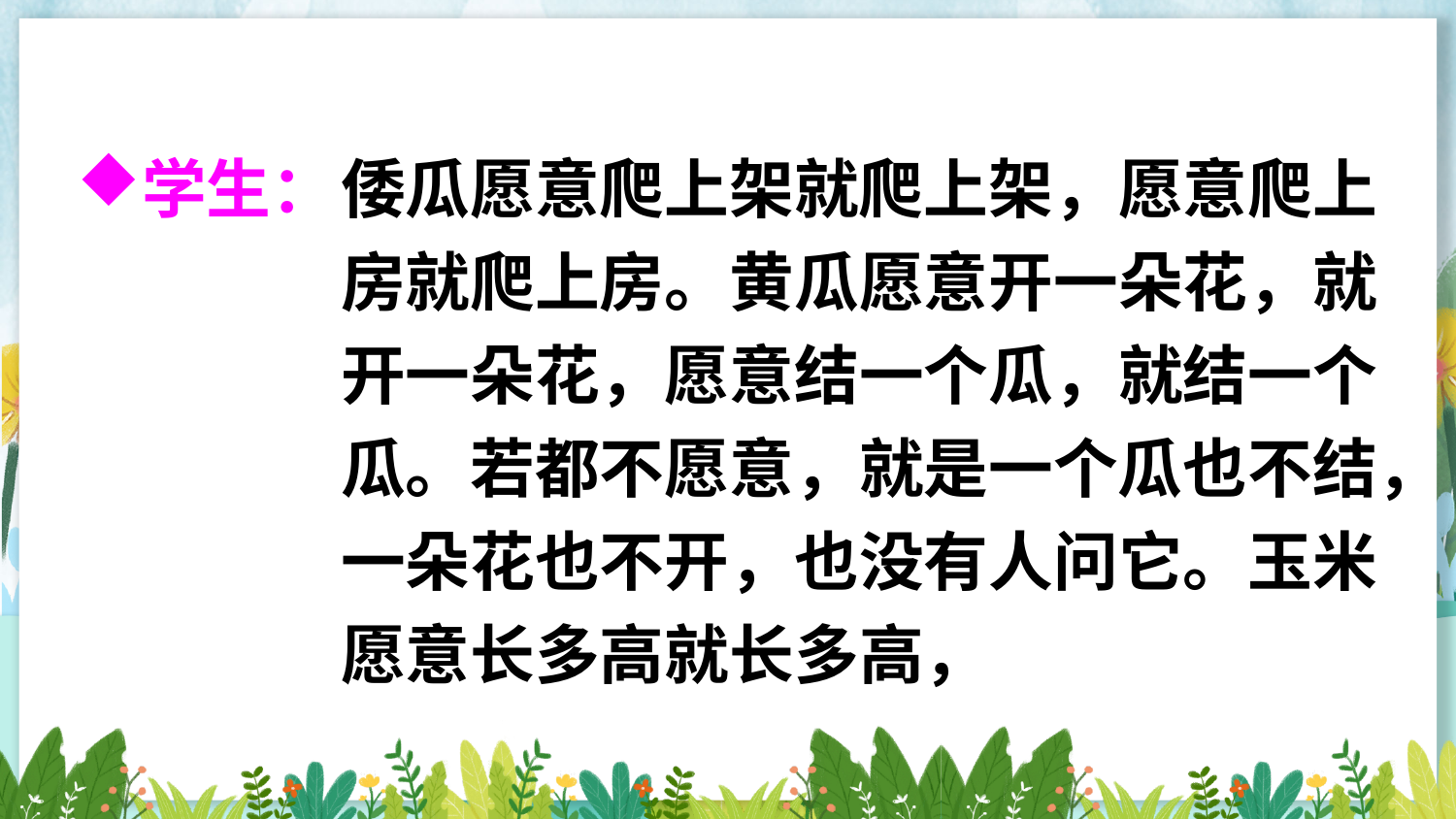

学生：
倭瓜愿意爬上架就爬上架，愿意爬上房就爬上房。黄瓜愿意开一朵花，就开一朵花，愿意结一个瓜，就结一个瓜。若都不愿意，就是一个瓜也不结，一朵花也不开，也没有人问它。玉米愿意长多高就长多高，